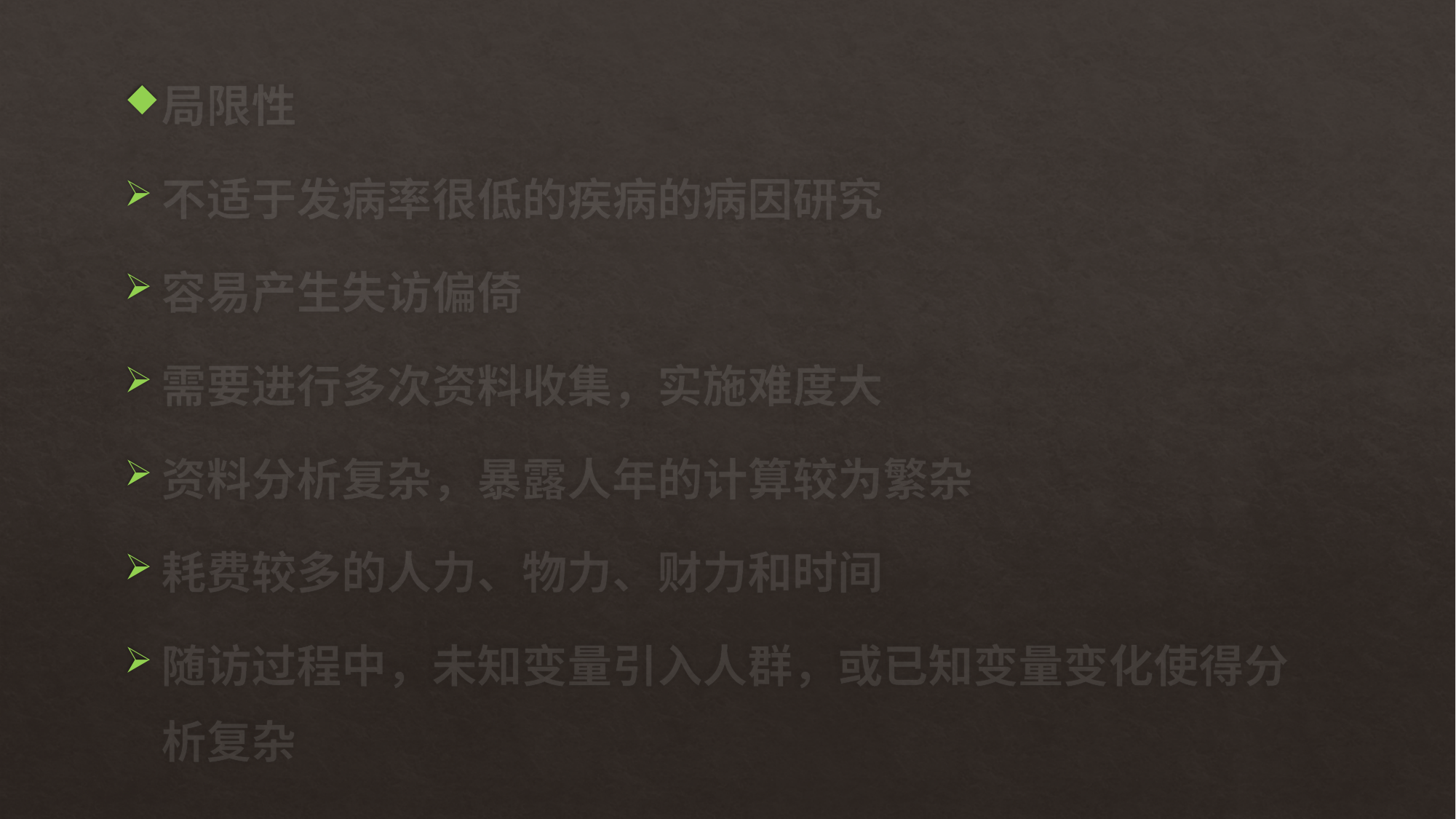

局限性
不适于发病率很低的疾病的病因研究
容易产生失访偏倚
需要进行多次资料收集，实施难度大
资料分析复杂，暴露人年的计算较为繁杂
耗费较多的人力、物力、财力和时间
随访过程中，未知变量引入人群，或已知变量变化使得分析复杂